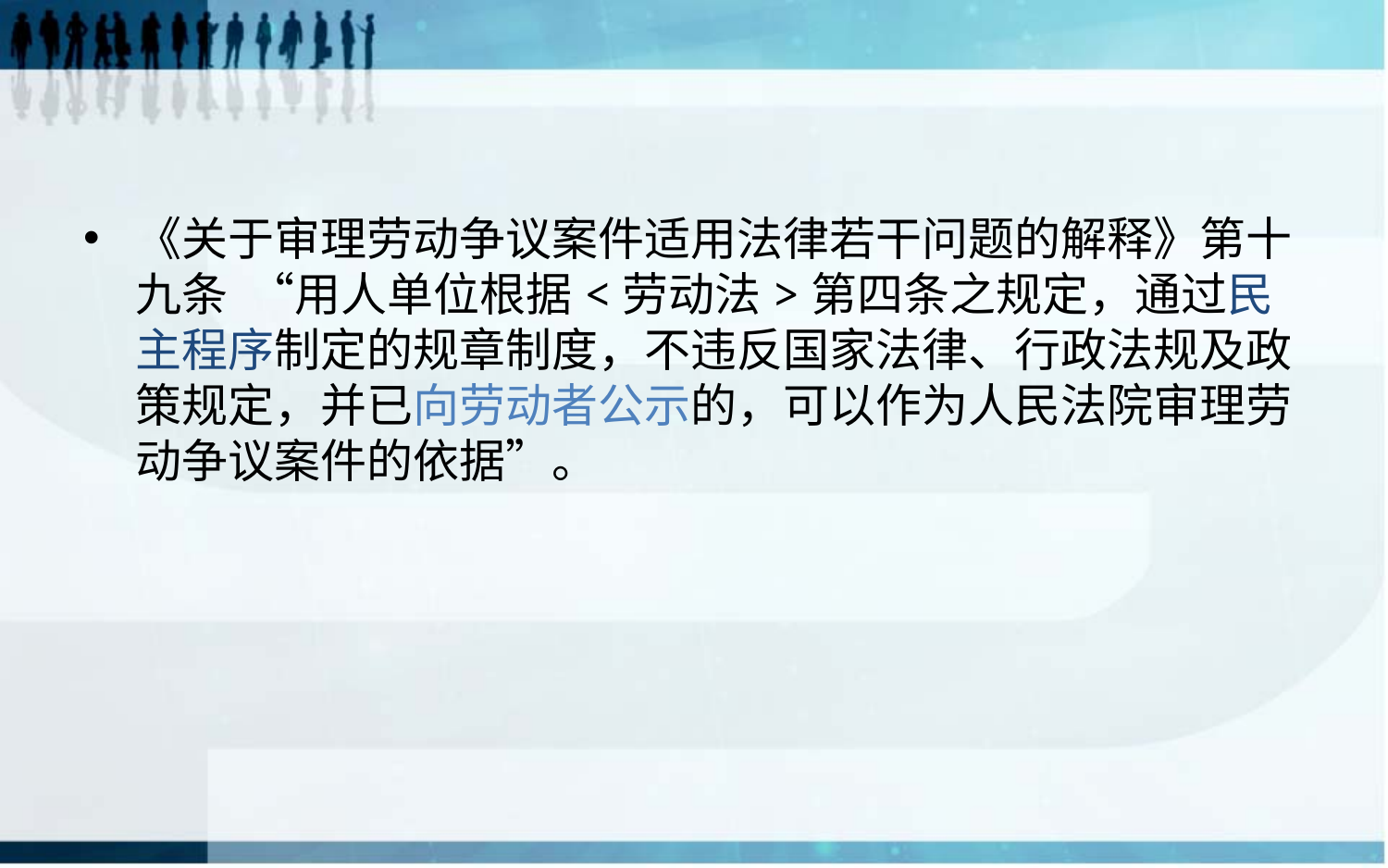

#
《关于审理劳动争议案件适用法律若干问题的解释》第十九条  “用人单位根据<劳动法>第四条之规定，通过民主程序制定的规章制度，不违反国家法律、行政法规及政策规定，并已向劳动者公示的，可以作为人民法院审理劳动争议案件的依据”。